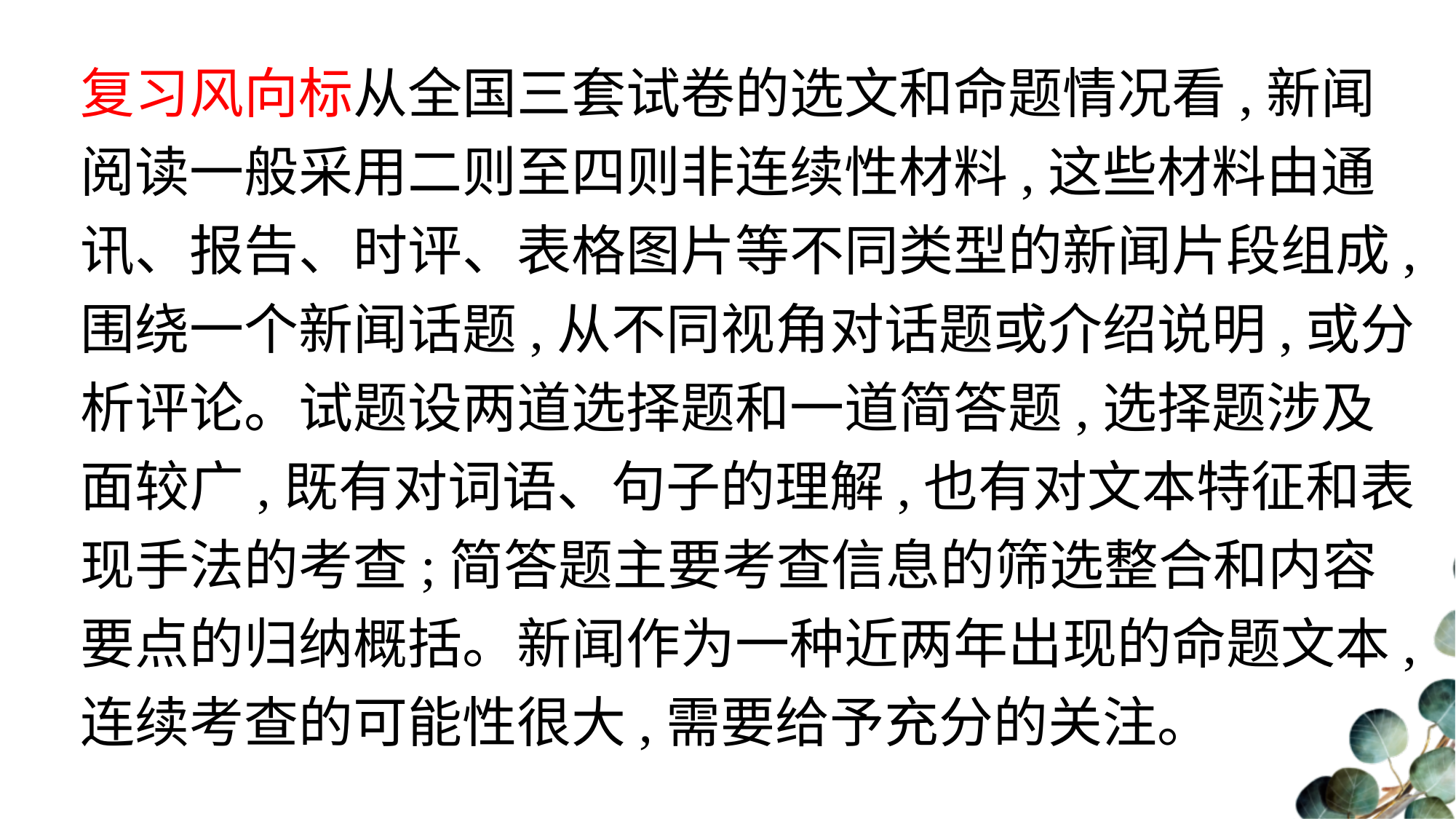

复习风向标从全国三套试卷的选文和命题情况看,新闻阅读一般采用二则至四则非连续性材料,这些材料由通讯、报告、时评、表格图片等不同类型的新闻片段组成,围绕一个新闻话题,从不同视角对话题或介绍说明,或分析评论。试题设两道选择题和一道简答题,选择题涉及面较广,既有对词语、句子的理解,也有对文本特征和表现手法的考查;简答题主要考查信息的筛选整合和内容要点的归纳概括。新闻作为一种近两年出现的命题文本,连续考查的可能性很大,需要给予充分的关注。